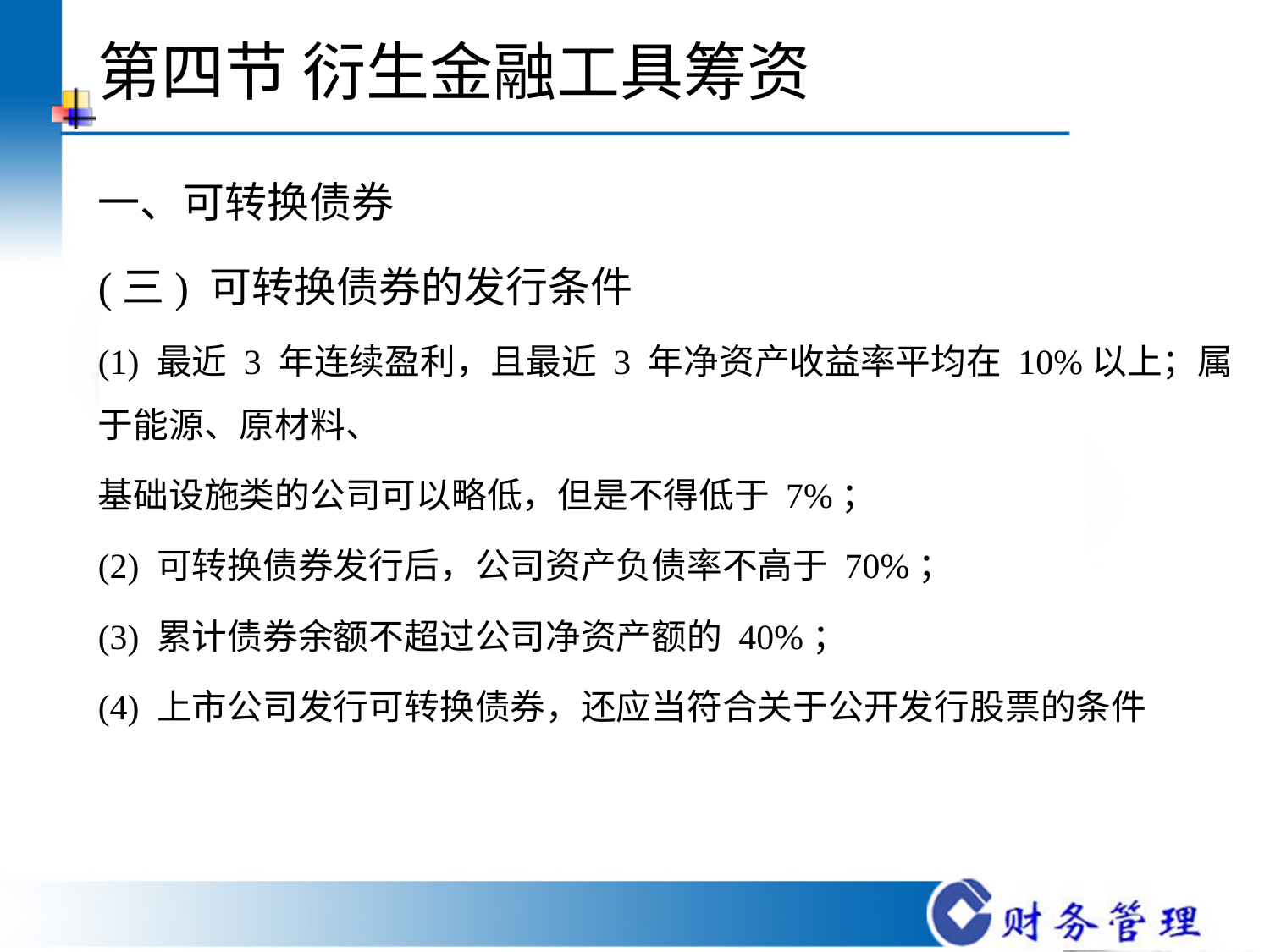

# 第四节 衍生金融工具筹资
一、可转换债券
(三) 可转换债券的发行条件
(1) 最近 3 年连续盈利，且最近 3 年净资产收益率平均在 10%以上；属于能源、原材料、
基础设施类的公司可以略低，但是不得低于 7%；
(2) 可转换债券发行后，公司资产负债率不高于 70%；
(3) 累计债券余额不超过公司净资产额的 40%；
(4) 上市公司发行可转换债券，还应当符合关于公开发行股票的条件
49